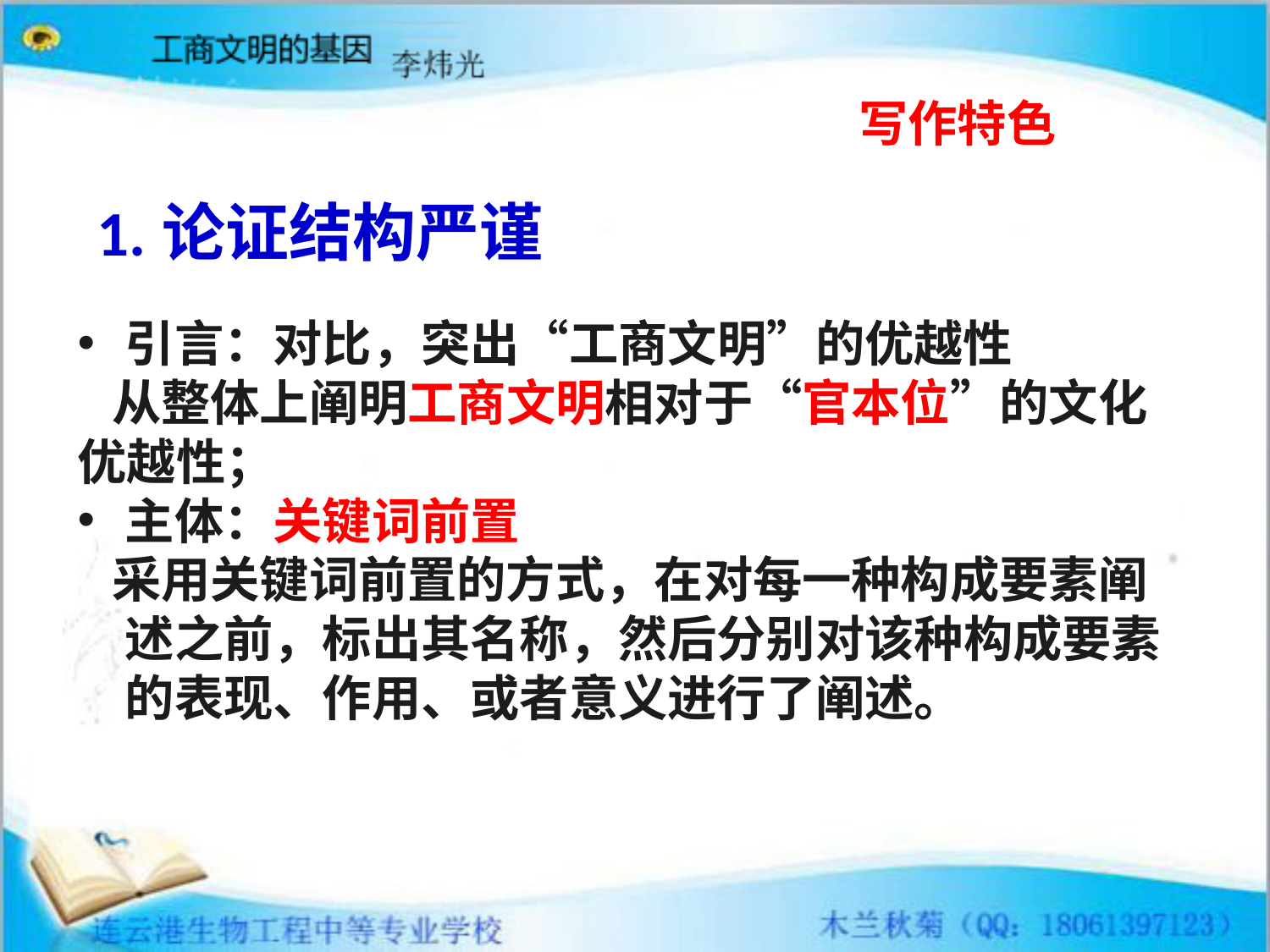

写作特色
1.论证结构严谨
引言：对比，突出“工商文明”的优越性
  从整体上阐明工商文明相对于“官本位”的文化优越性；
主体：关键词前置
  采用关键词前置的方式，在对每一种构成要素阐述之前，标出其名称，然后分别对该种构成要素的表现、作用、或者意义进行了阐述。